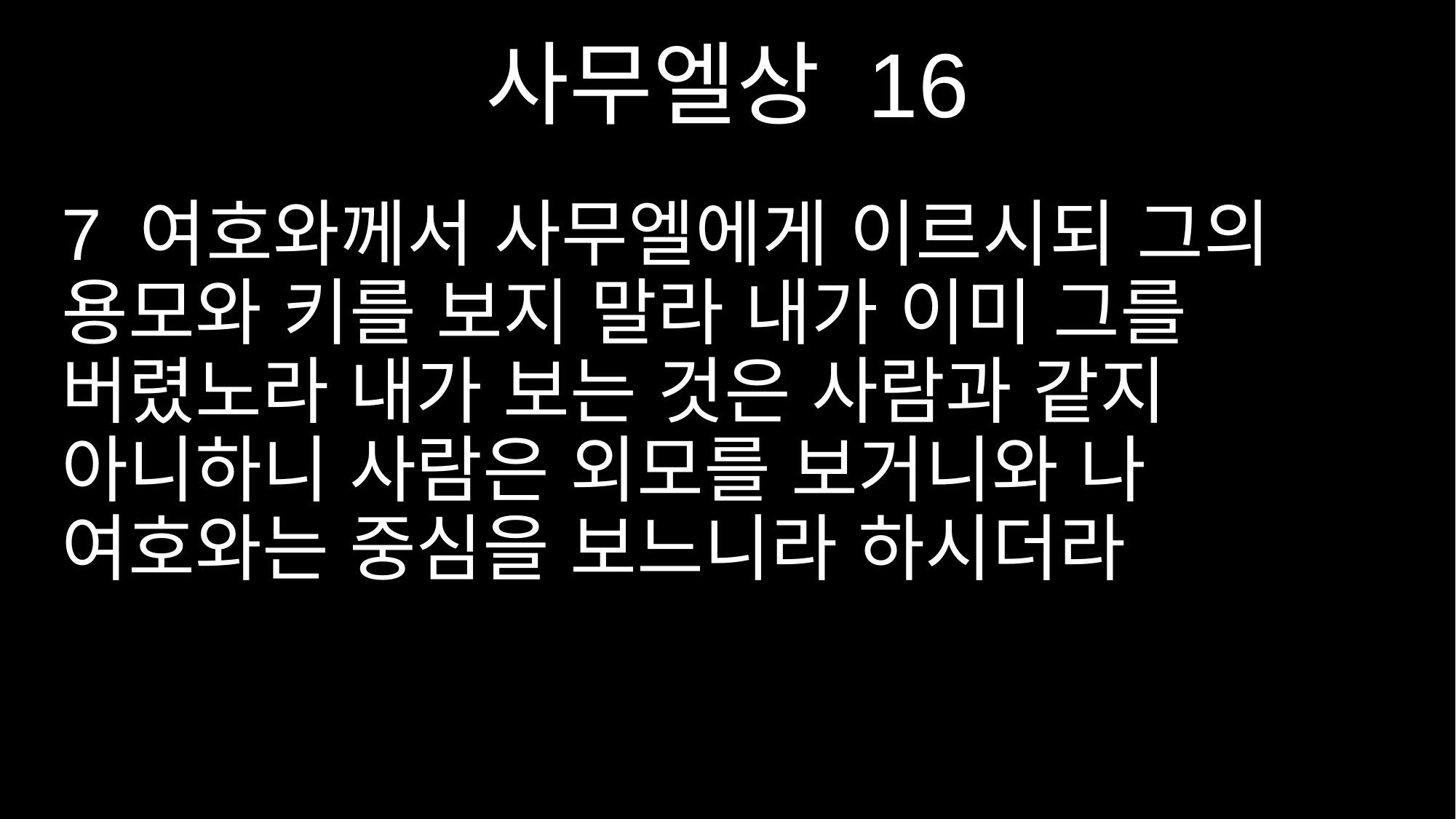

사무엘상 16
7 여호와께서 사무엘에게 이르시되 그의 용모와 키를 보지 말라 내가 이미 그를 버렸노라 내가 보는 것은 사람과 같지 아니하니 사람은 외모를 보거니와 나 여호와는 중심을 보느니라 하시더라